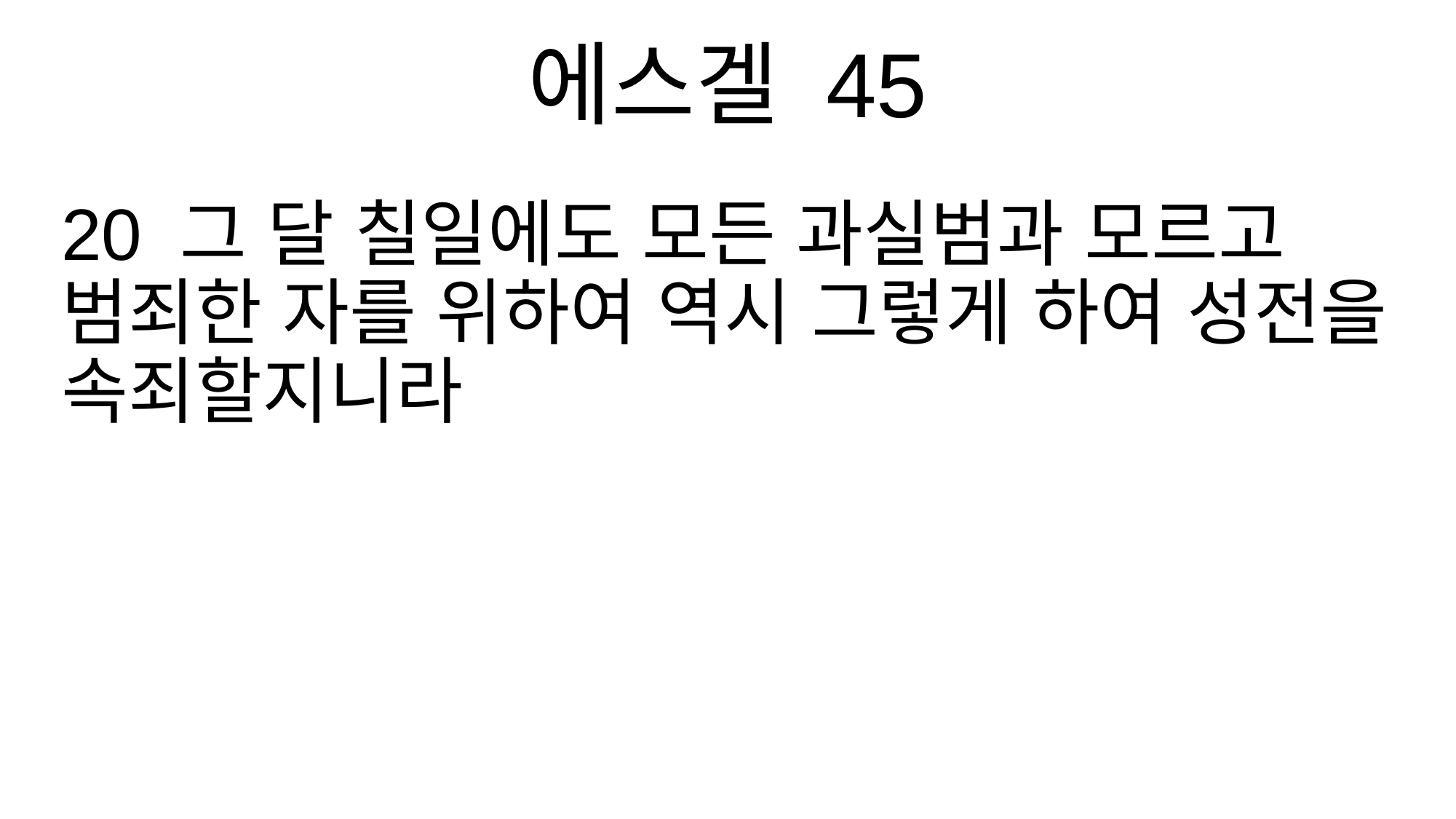

에스겔 45
20 그 달 칠일에도 모든 과실범과 모르고 범죄한 자를 위하여 역시 그렇게 하여 성전을 속죄할지니라